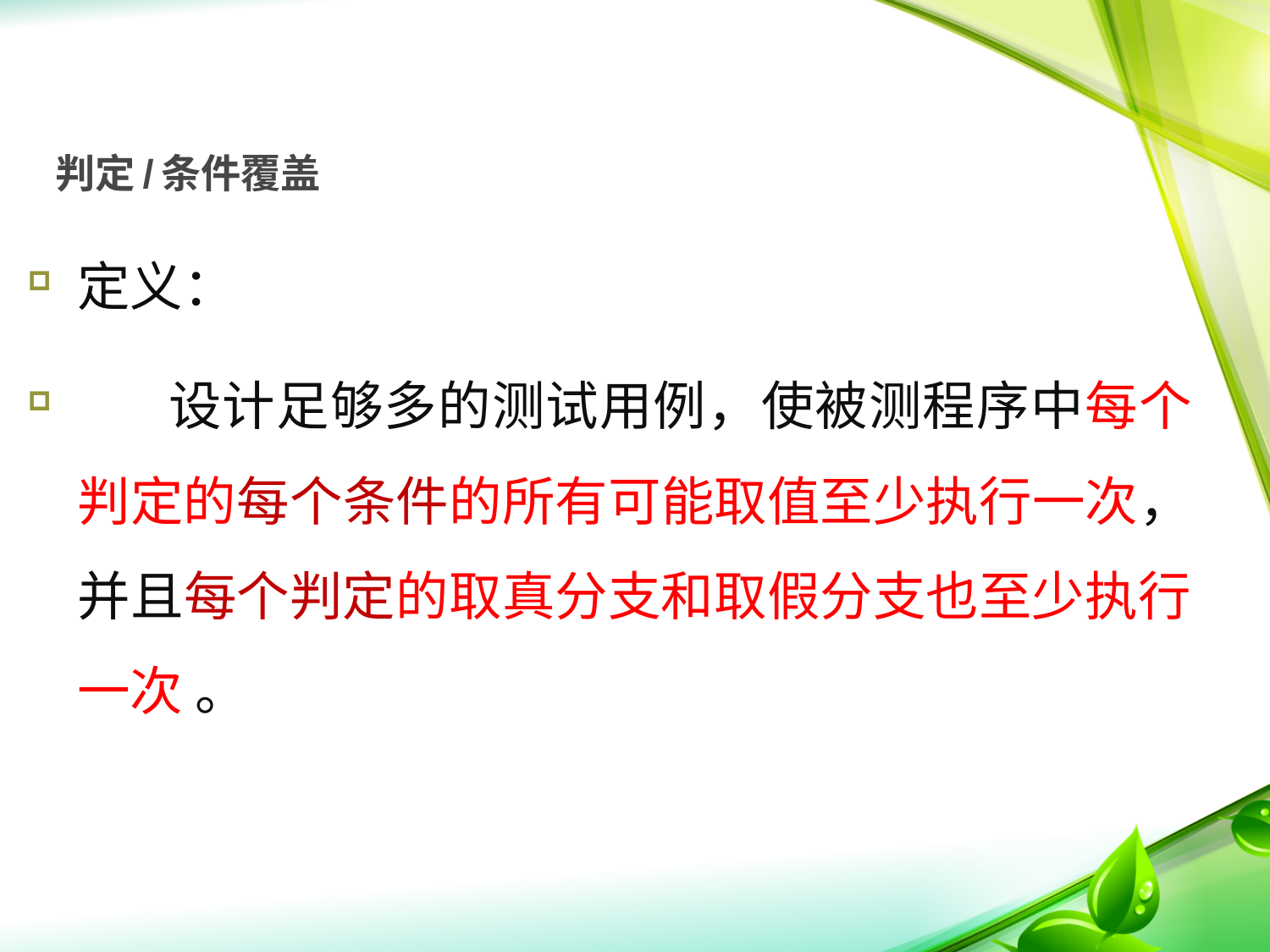

# 判定/条件覆盖
定义：
      设计足够多的测试用例，使被测程序中每个判定的每个条件的所有可能取值至少执行一次，并且每个判定的取真分支和取假分支也至少执行一次 。